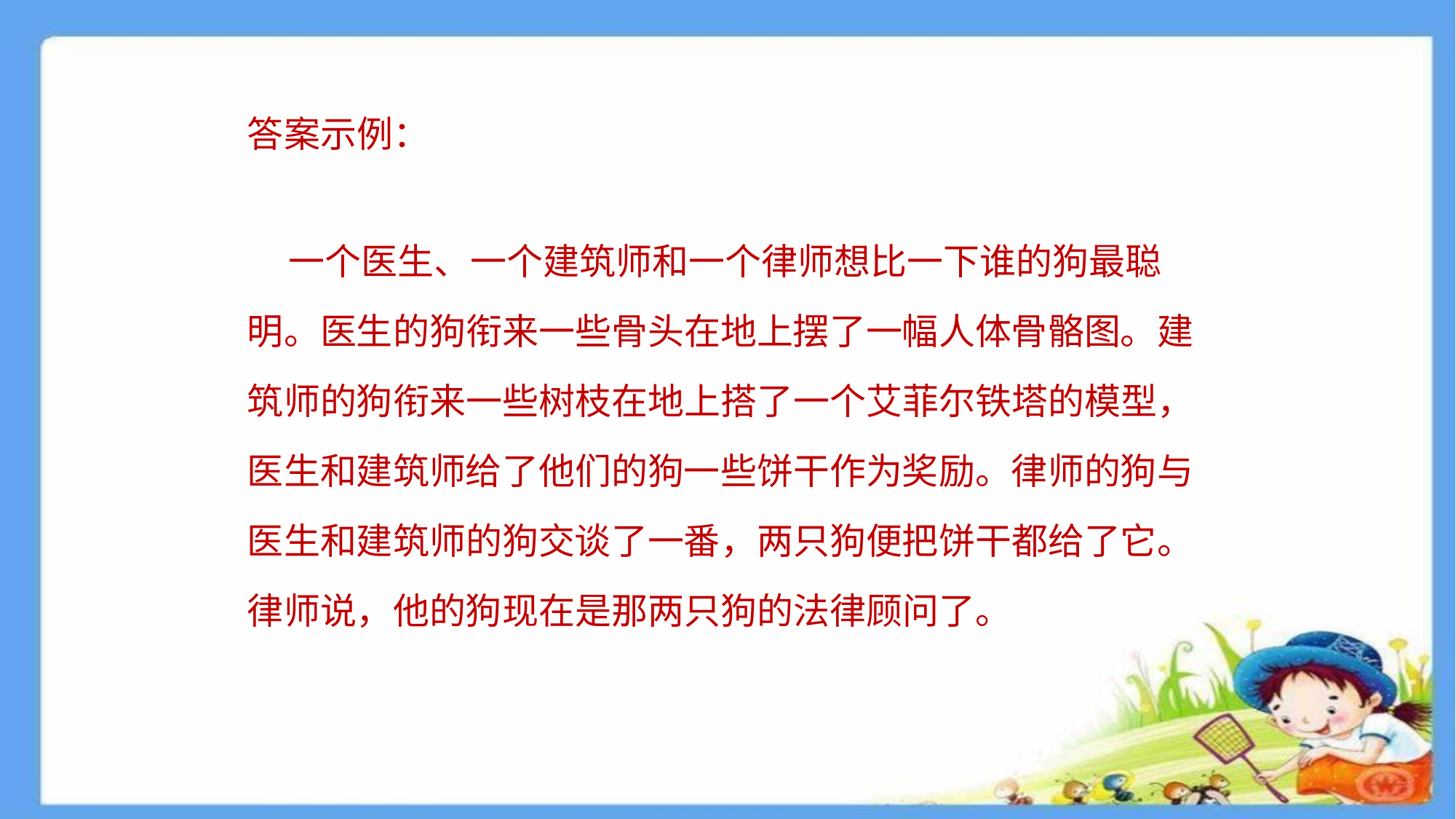

答案示例：

    一个医生、一个建筑师和一个律师想比一下谁的狗最聪明。医生的狗衔来一些骨头在地上摆了一幅人体骨骼图。建筑师的狗衔来一些树枝在地上搭了一个艾菲尔铁塔的模型，医生和建筑师给了他们的狗一些饼干作为奖励。律师的狗与医生和建筑师的狗交谈了一番，两只狗便把饼干都给了它。律师说，他的狗现在是那两只狗的法律顾问了。